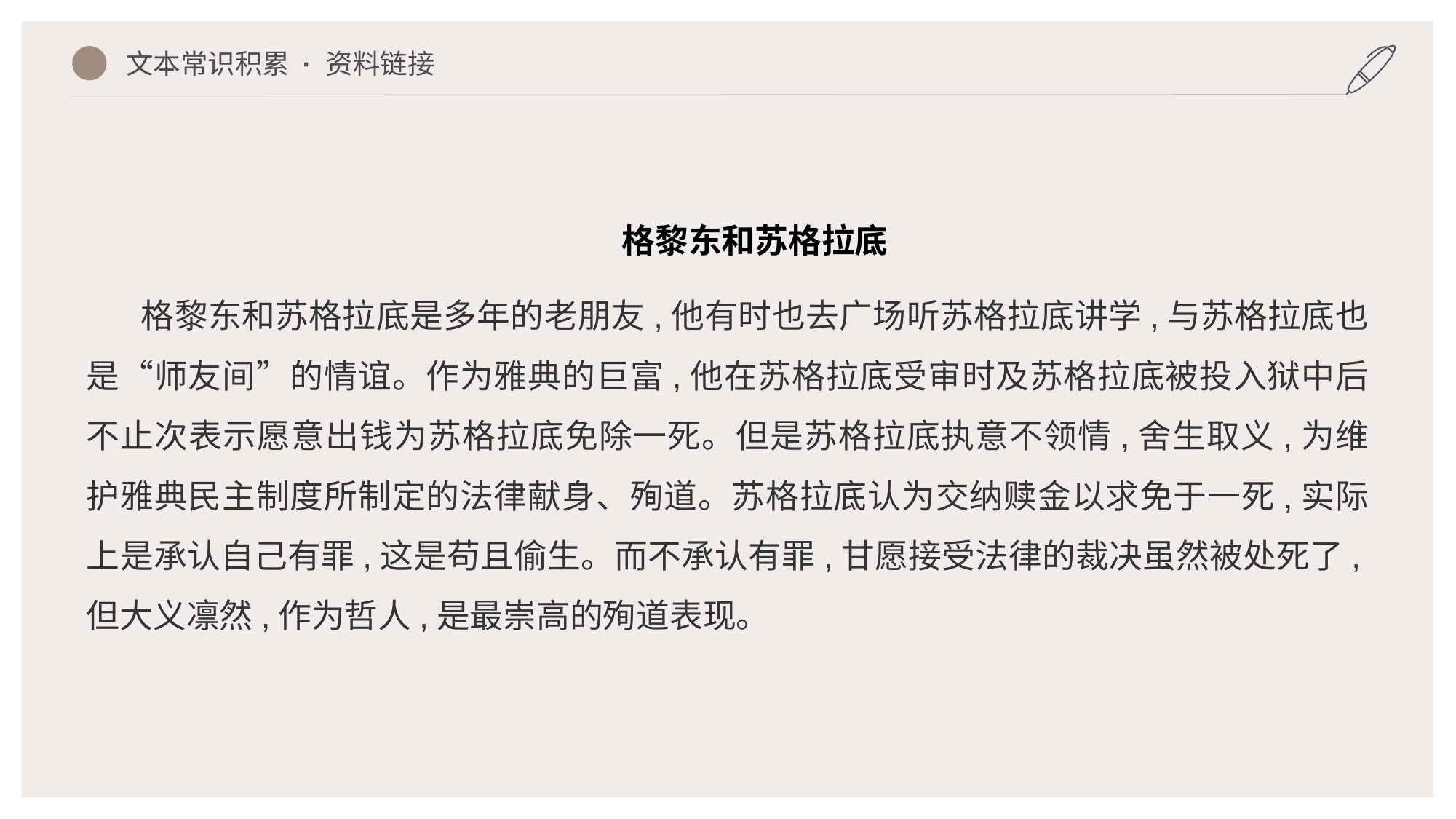

文本常识积累 · 资料链接

格黎东和苏格拉底
格黎东和苏格拉底是多年的老朋友,他有时也去广场听苏格拉底讲学,与苏格拉底也是“师友间”的情谊。作为雅典的巨富,他在苏格拉底受审时及苏格拉底被投入狱中后不止次表示愿意出钱为苏格拉底免除一死。但是苏格拉底执意不领情,舍生取义,为维护雅典民主制度所制定的法律献身、殉道。苏格拉底认为交纳赎金以求免于一死,实际上是承认自己有罪,这是苟且偷生。而不承认有罪,甘愿接受法律的裁决虽然被处死了,但大义凛然,作为哲人,是最崇高的殉道表现。